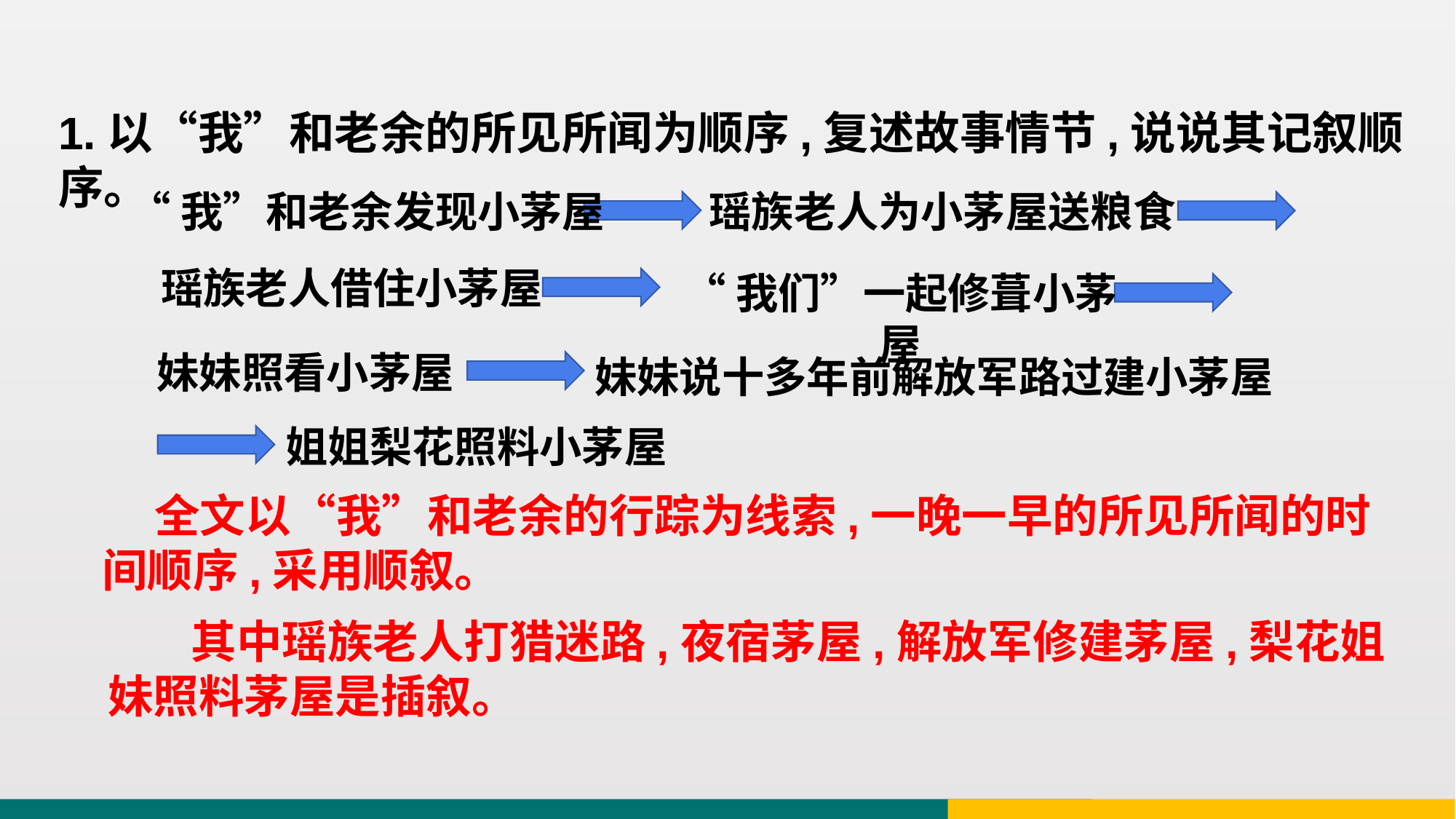

1.以“我”和老余的所见所闻为顺序,复述故事情节,说说其记叙顺序。
“我”和老余发现小茅屋
瑶族老人为小茅屋送粮食

瑶族老人借住小茅屋
“我们”一起修葺小茅屋

妹妹照看小茅屋
妹妹说十多年前解放军路过建小茅屋

姐姐梨花照料小茅屋

    全文以“我”和老余的行踪为线索,一晚一早的所见所闻的时间顺序,采用顺叙。
       其中瑶族老人打猎迷路,夜宿茅屋,解放军修建茅屋,梨花姐妹照料茅屋是插叙。